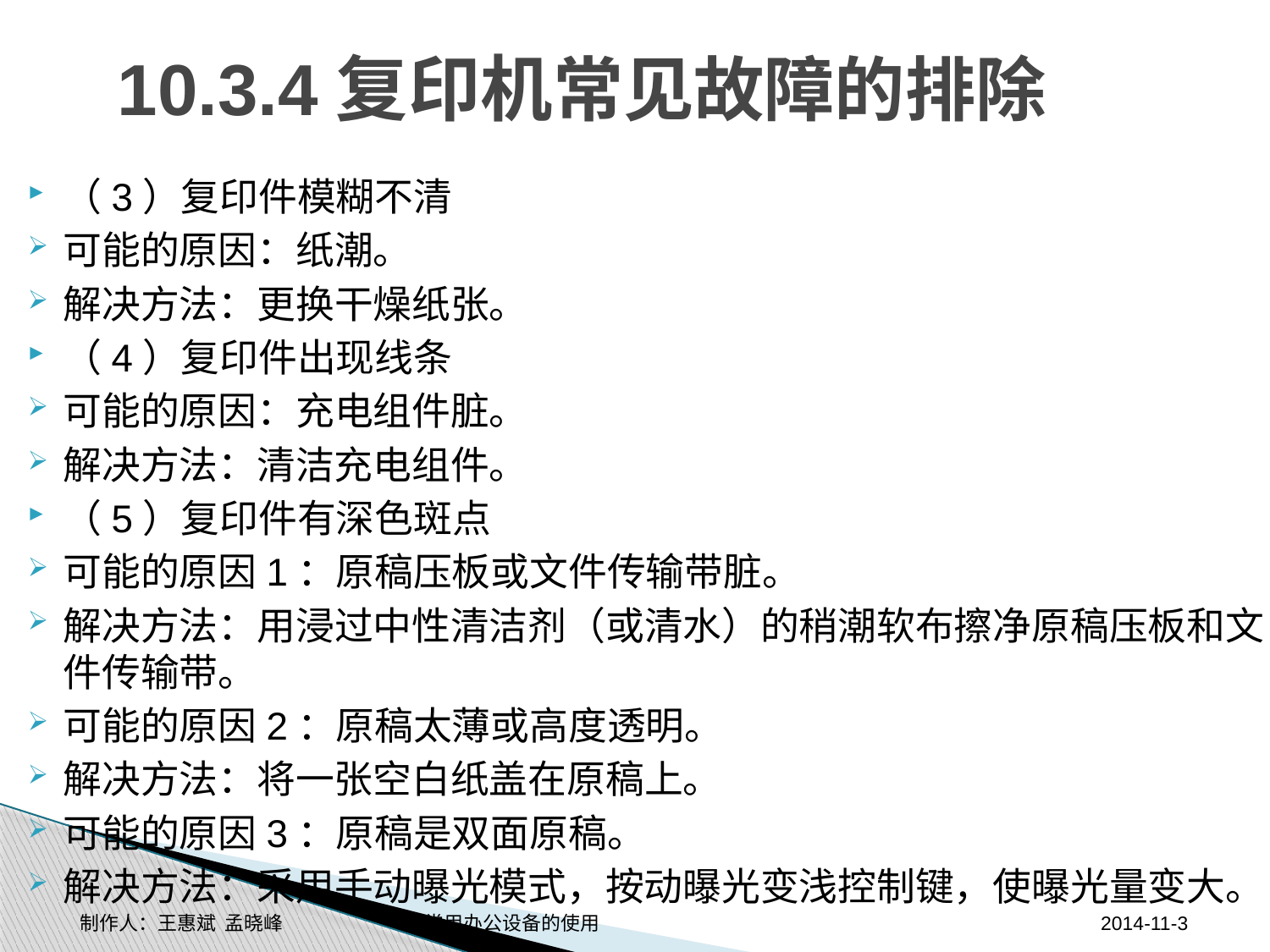

# 10.3.4复印机常见故障的排除
（3）复印件模糊不清
可能的原因：纸潮。
解决方法：更换干燥纸张。
（4）复印件出现线条
可能的原因：充电组件脏。
解决方法：清洁充电组件。
（5）复印件有深色斑点
可能的原因1：原稿压板或文件传输带脏。
解决方法：用浸过中性清洁剂（或清水）的稍潮软布擦净原稿压板和文件传输带。
可能的原因2：原稿太薄或高度透明。
解决方法：将一张空白纸盖在原稿上。
可能的原因3：原稿是双面原稿。
解决方法：采用手动曝光模式，按动曝光变浅控制键，使曝光量变大。

制作人：王惠斌  孟晓峰                                常用办公设备的使用
2014-11-3